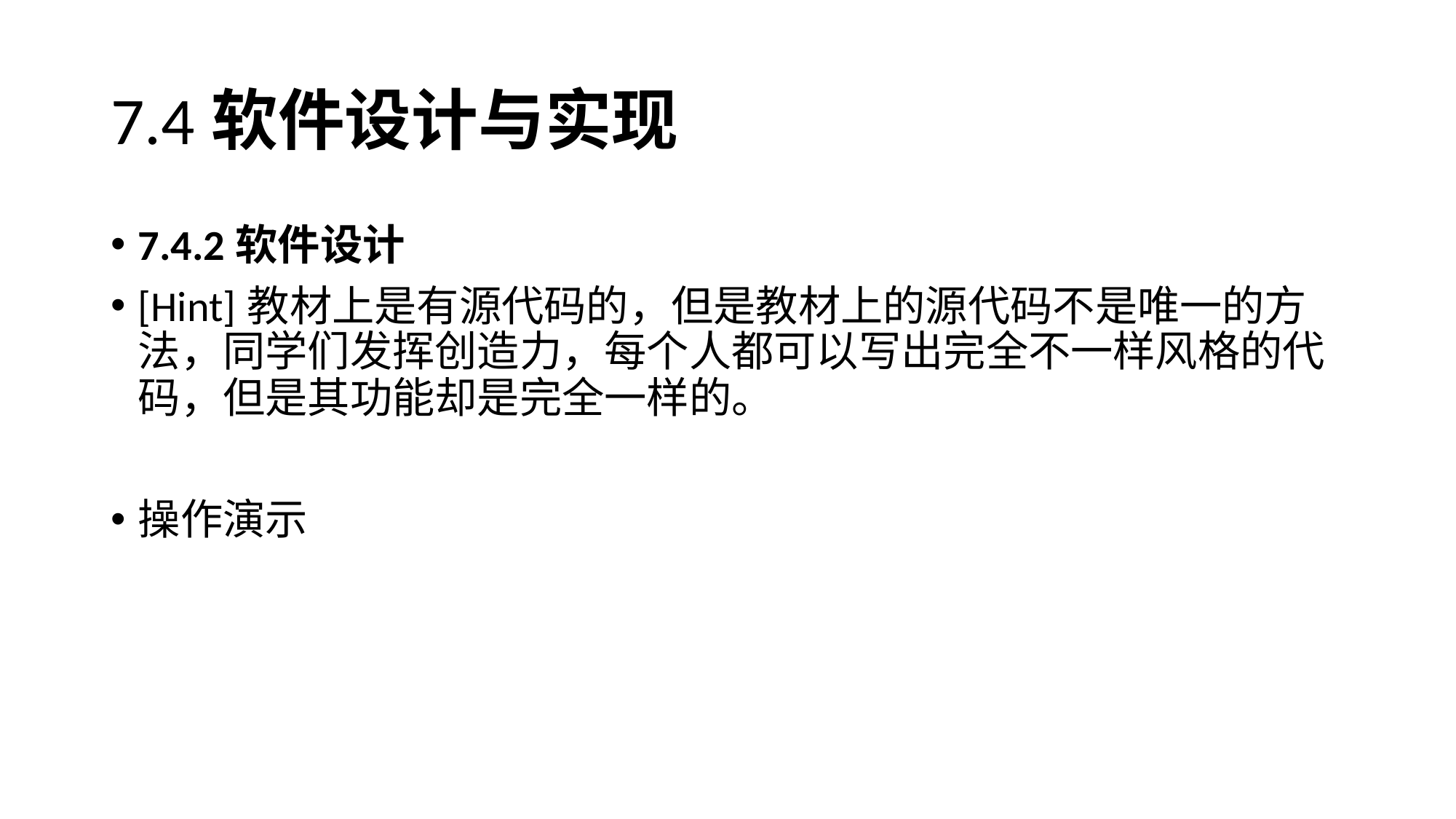

# 7.4软件设计与实现
7.4.2软件设计
[Hint]	教材上是有源代码的，但是教材上的源代码不是唯一的方法，同学们发挥创造力，每个人都可以写出完全不一样风格的代码，但是其功能却是完全一样的。

操作演示